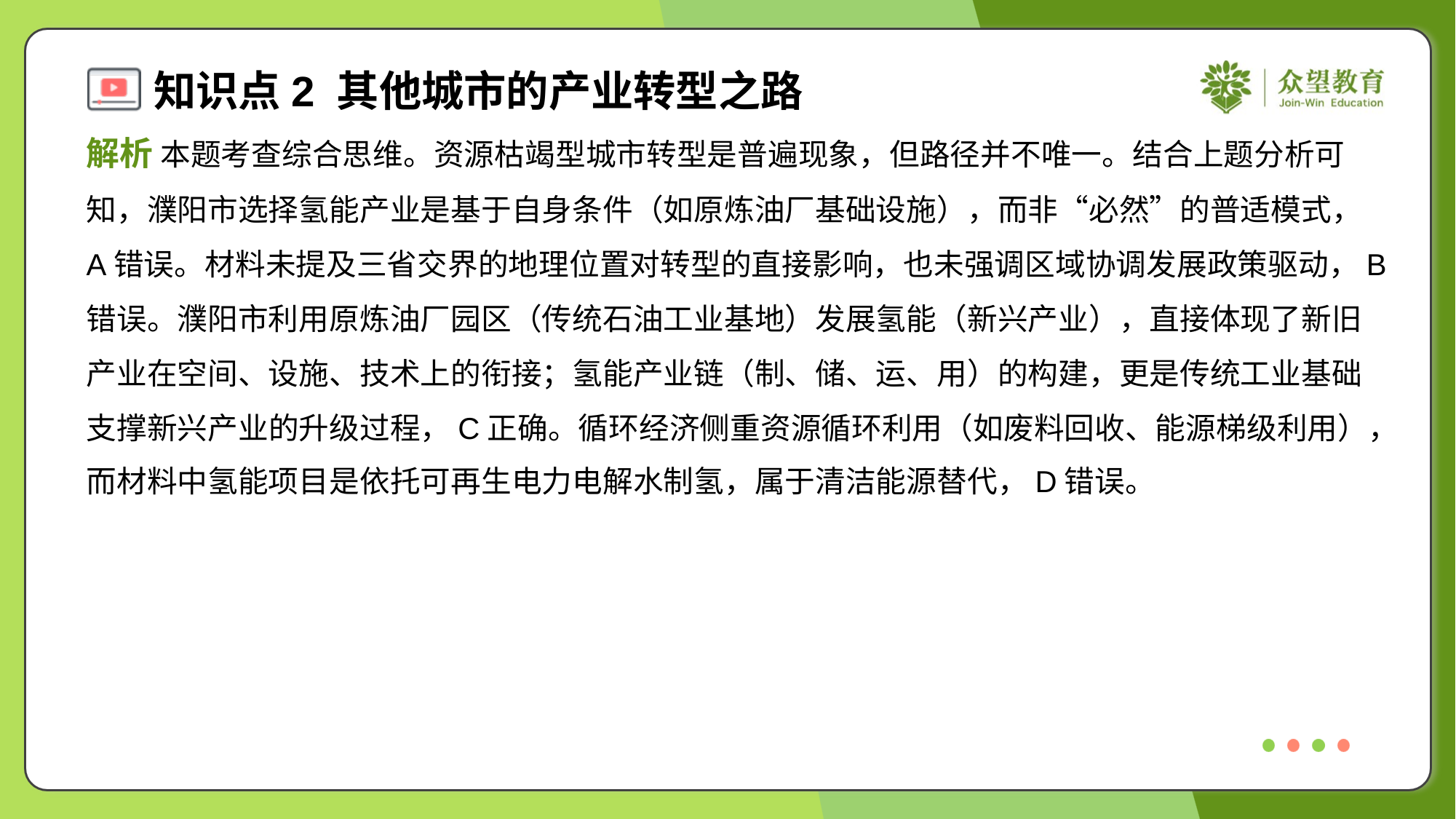

解析 本题考查综合思维。资源枯竭型城市转型是普遍现象，但路径并不唯一。结合上题分析可
知，濮阳市选择氢能产业是基于自身条件（如原炼油厂基础设施），而非“必然”的普适模式，
A错误。材料未提及三省交界的地理位置对转型的直接影响，也未强调区域协调发展政策驱动，B
错误。濮阳市利用原炼油厂园区（传统石油工业基地）发展氢能（新兴产业），直接体现了新旧
产业在空间、设施、技术上的衔接；氢能产业链（制、储、运、用）的构建，更是传统工业基础
支撑新兴产业的升级过程，C正确。循环经济侧重资源循环利用（如废料回收、能源梯级利用），
而材料中氢能项目是依托可再生电力电解水制氢，属于清洁能源替代，D错误。